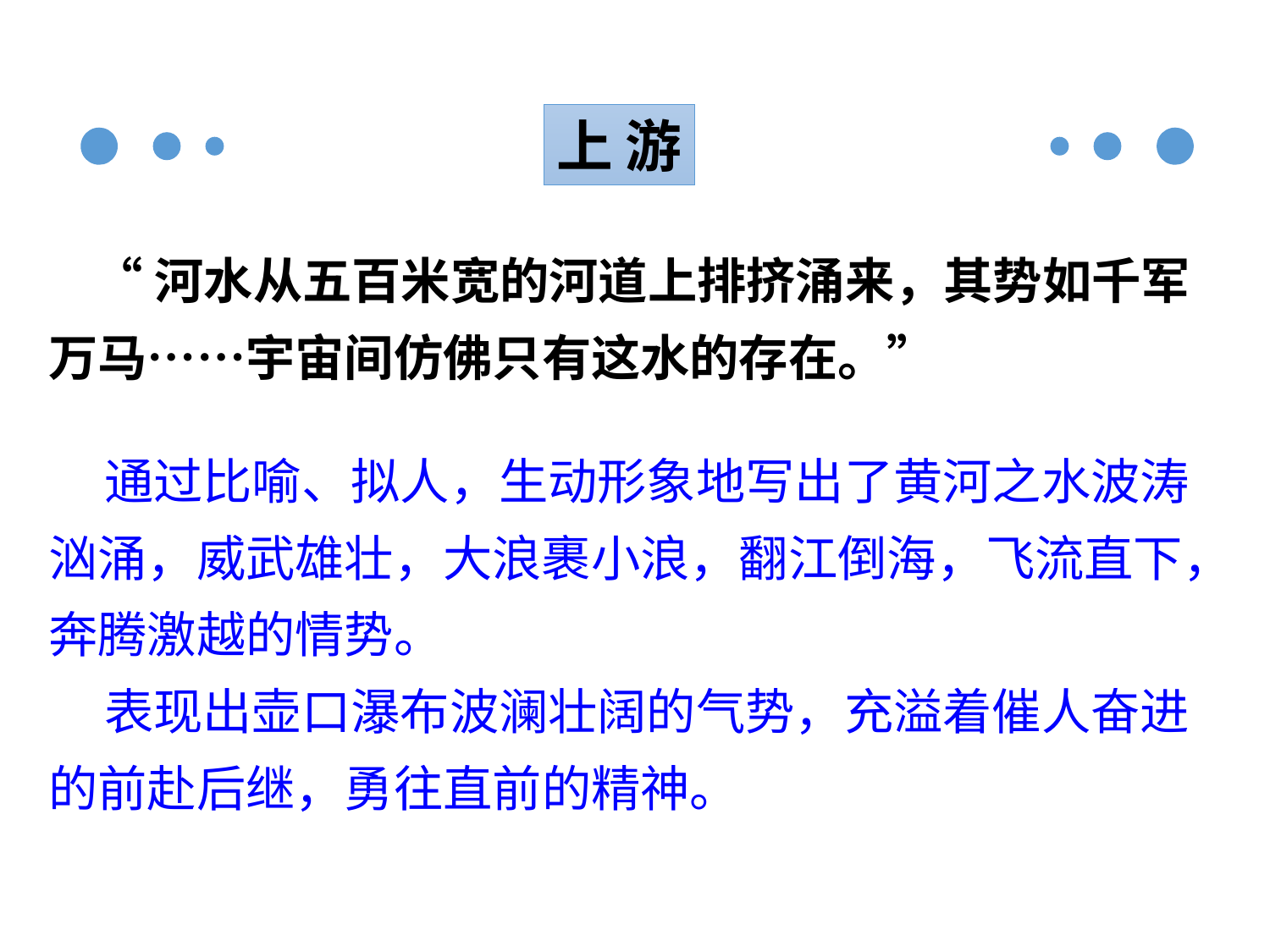

上 游
    “河水从五百米宽的河道上排挤涌来，其势如千军万马……宇宙间仿佛只有这水的存在。”
    通过比喻、拟人，生动形象地写出了黄河之水波涛汹涌，威武雄壮，大浪裹小浪，翻江倒海，飞流直下，奔腾激越的情势。
    表现出壶口瀑布波澜壮阔的气势，充溢着催人奋进的前赴后继，勇往直前的精神。